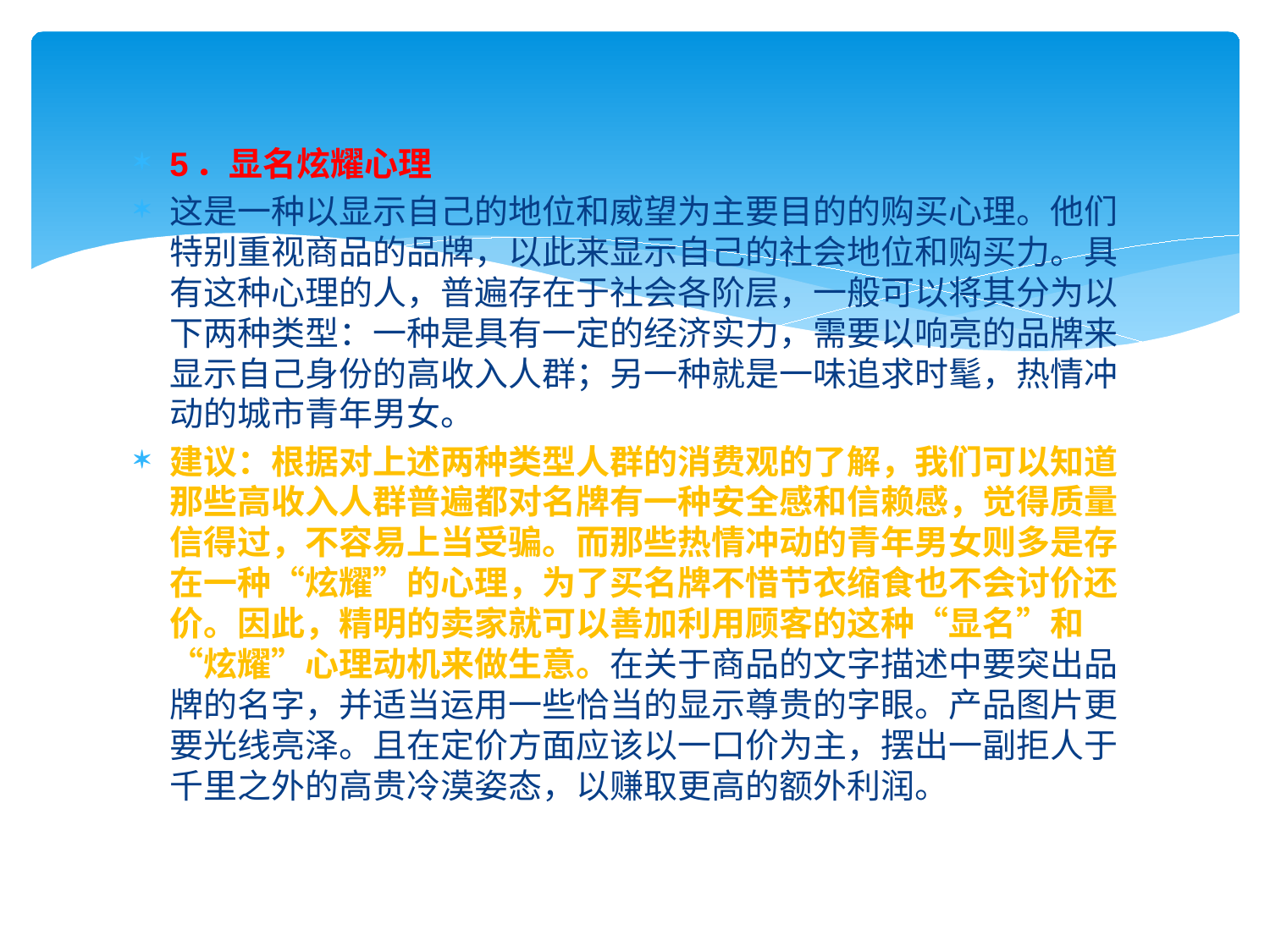

5．显名炫耀心理
这是一种以显示自己的地位和威望为主要目的的购买心理。他们特别重视商品的品牌，以此来显示自己的社会地位和购买力。具有这种心理的人，普遍存在于社会各阶层，一般可以将其分为以下两种类型：一种是具有一定的经济实力，需要以响亮的品牌来显示自己身份的高收入人群；另一种就是一味追求时髦，热情冲动的城市青年男女。
建议：根据对上述两种类型人群的消费观的了解，我们可以知道那些高收入人群普遍都对名牌有一种安全感和信赖感，觉得质量信得过，不容易上当受骗。而那些热情冲动的青年男女则多是存在一种“炫耀”的心理，为了买名牌不惜节衣缩食也不会讨价还价。因此，精明的卖家就可以善加利用顾客的这种“显名”和“炫耀”心理动机来做生意。在关于商品的文字描述中要突出品牌的名字，并适当运用一些恰当的显示尊贵的字眼。产品图片更要光线亮泽。且在定价方面应该以一口价为主，摆出一副拒人于千里之外的高贵冷漠姿态，以赚取更高的额外利润。